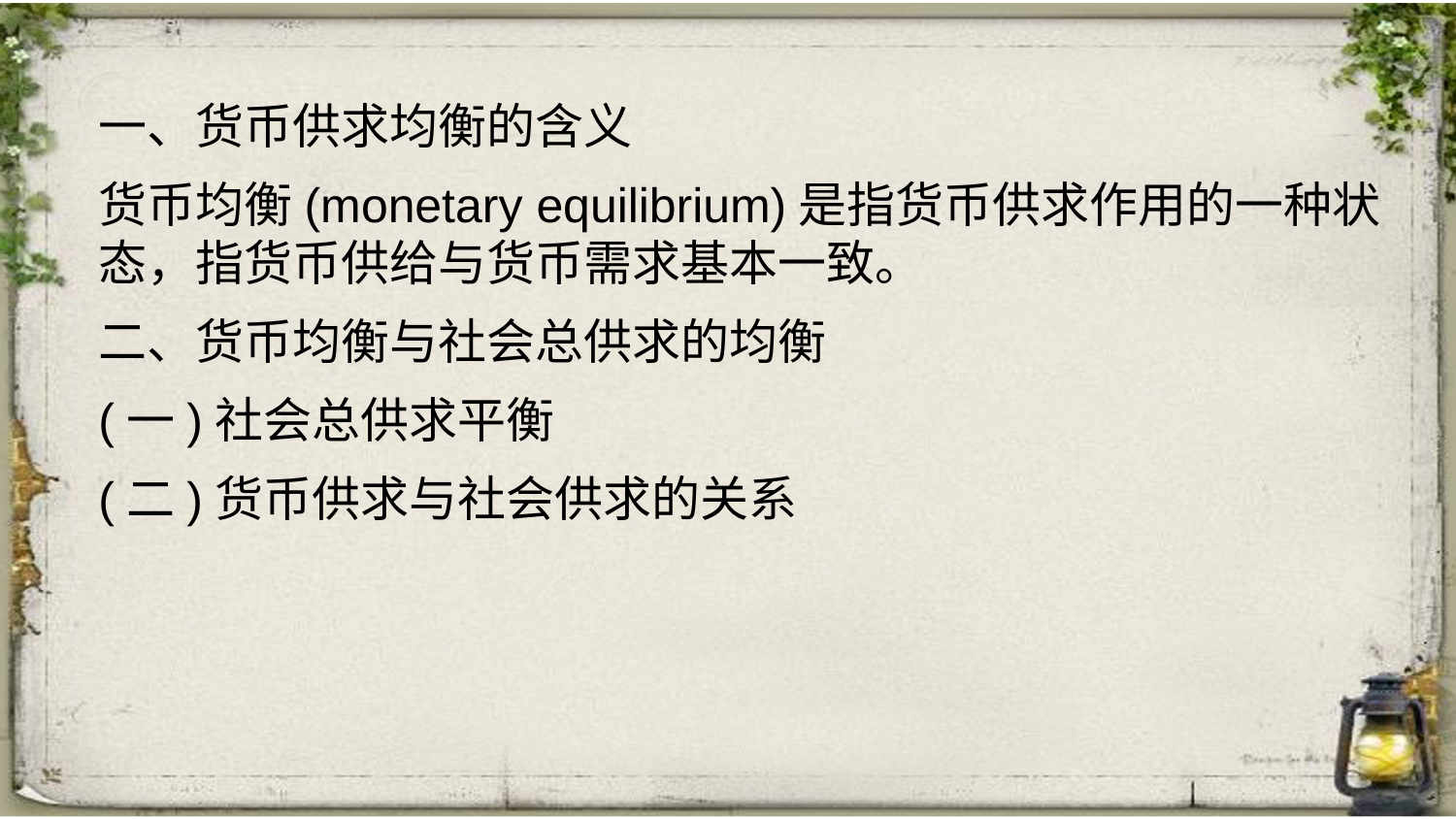

一、货币供求均衡的含义
货币均衡(monetary equilibrium)是指货币供求作用的一种状态，指货币供给与货币需求基本一致。
二、货币均衡与社会总供求的均衡
(一)社会总供求平衡
(二)货币供求与社会供求的关系